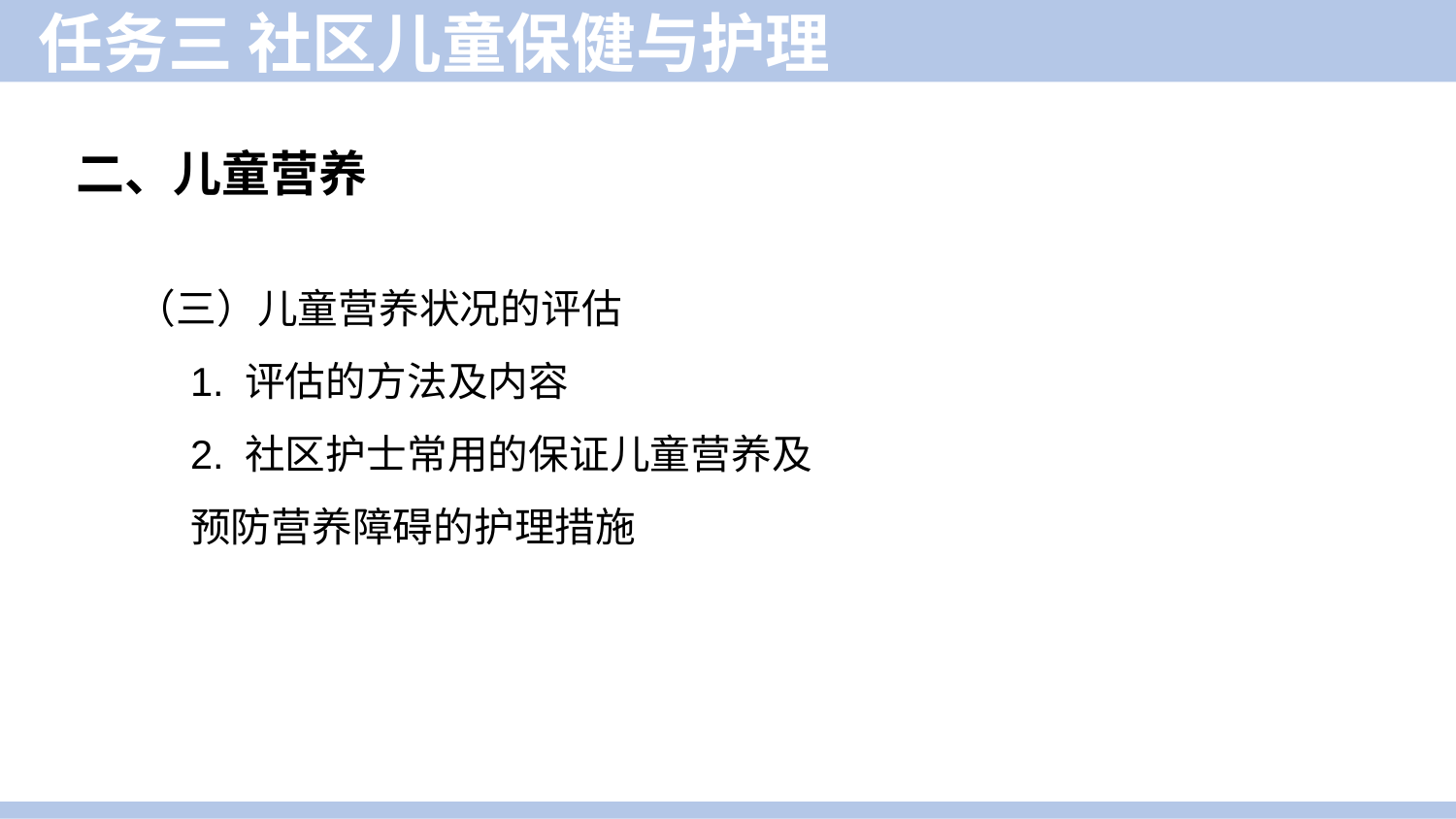

任务三 社区儿童保健与护理
二、儿童营养
（三）儿童营养状况的评估
1. 评估的方法及内容
2. 社区护士常用的保证儿童营养及预防营养障碍的护理措施